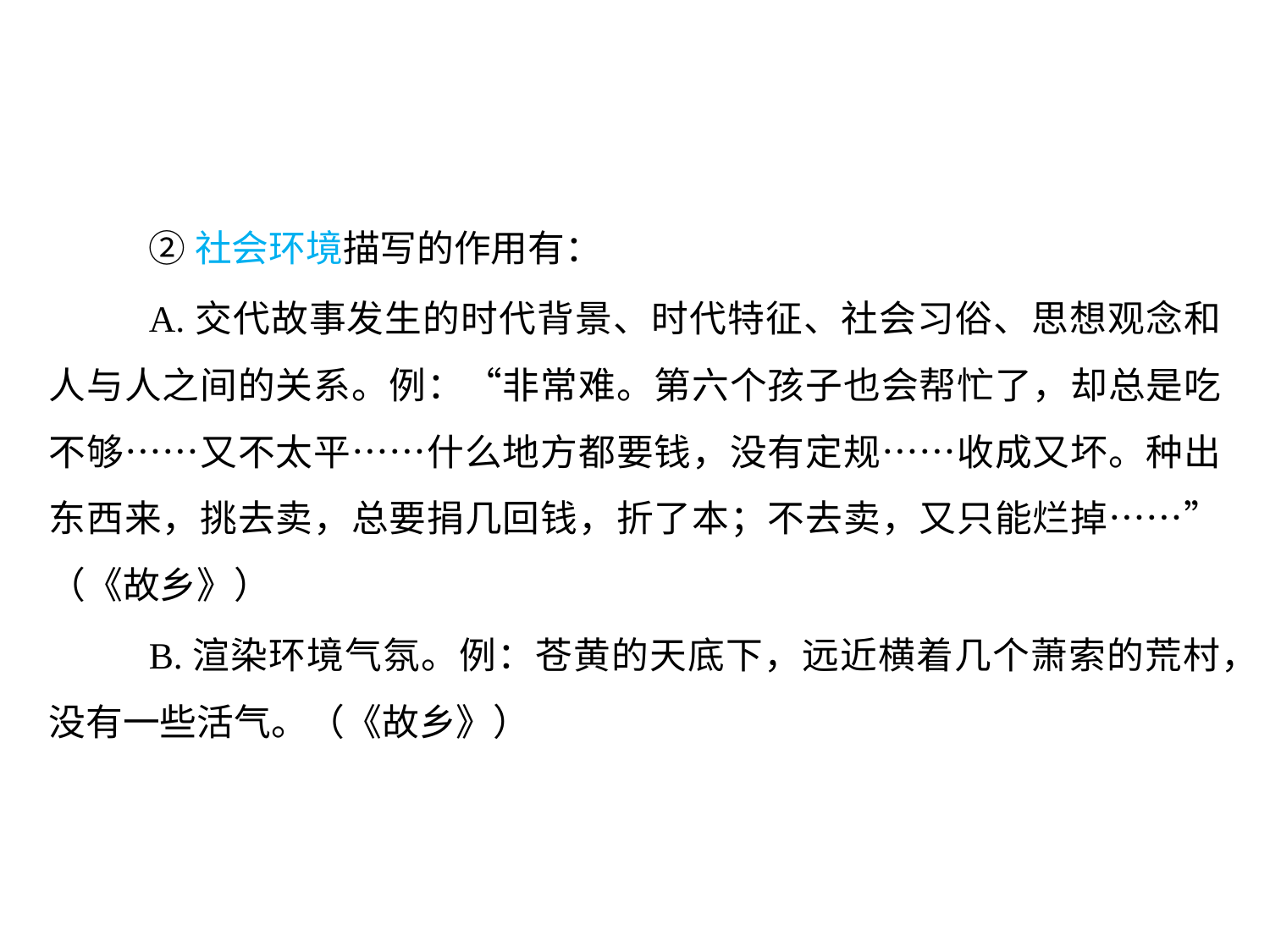

②社会环境描写的作用有：
A.交代故事发生的时代背景、时代特征、社会习俗、思想观念和人与人之间的关系。例：“非常难。第六个孩子也会帮忙了，却总是吃不够……又不太平……什么地方都要钱，没有定规……收成又坏。种出东西来，挑去卖，总要捐几回钱，折了本；不去卖，又只能烂掉……”（《故乡》）
B.渲染环境气氛。例：苍黄的天底下，远近横着几个萧索的荒村，没有一些活气。（《故乡》）